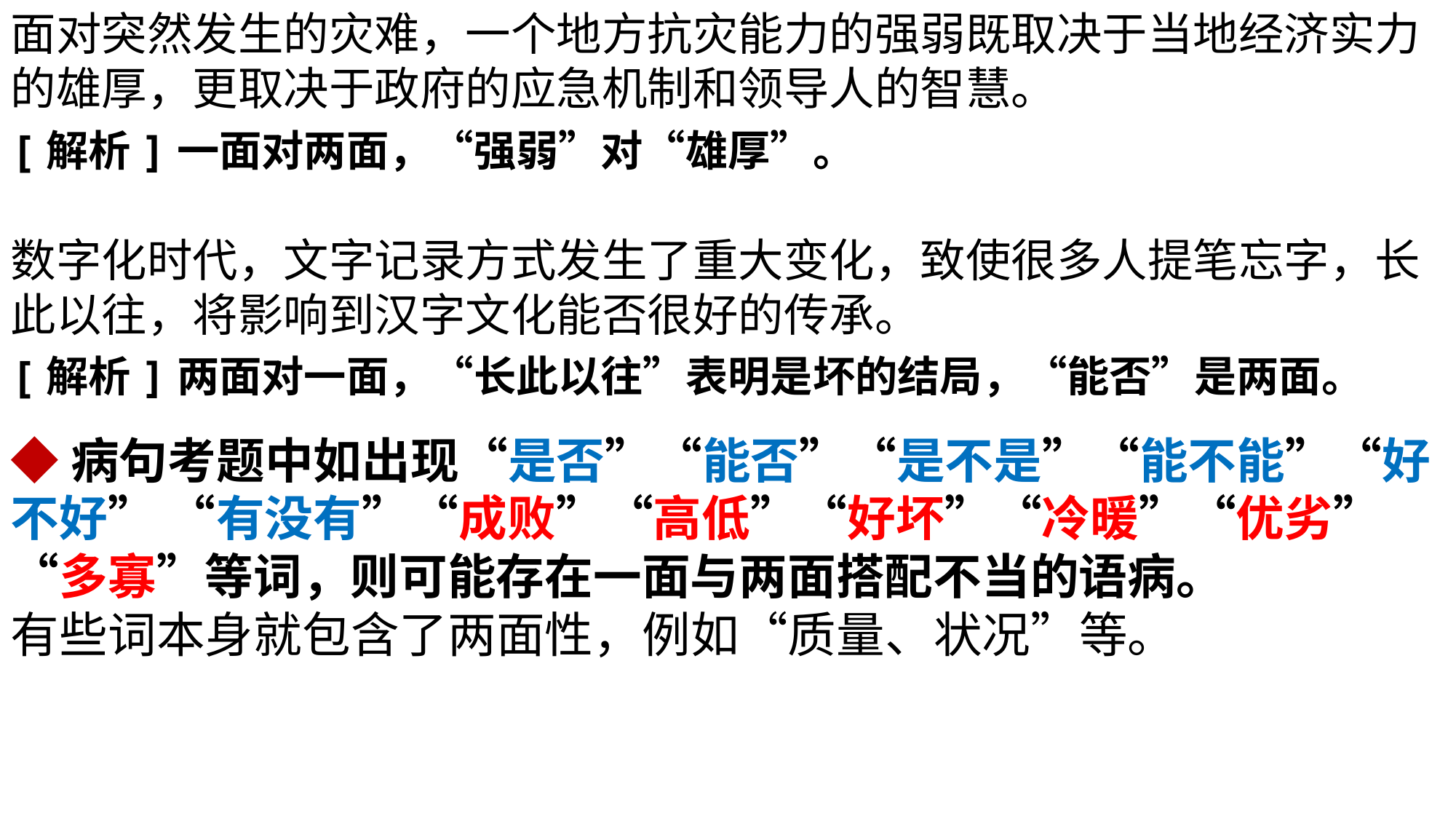

面对突然发生的灾难，一个地方抗灾能力的强弱既取决于当地经济实力的雄厚，更取决于政府的应急机制和领导人的智慧。
[解析]一面对两面，“强弱”对“雄厚”。
数字化时代，文字记录方式发生了重大变化，致使很多人提笔忘字，长此以往，将影响到汉字文化能否很好的传承。
[解析]两面对一面，“长此以往”表明是坏的结局，“能否”是两面。
◆病句考题中如出现“是否”“能否”“是不是”“能不能”“好不好” “有没有”“成败”“高低”“好坏”“冷暖”“优劣” “多寡”等词，则可能存在一面与两面搭配不当的语病。
有些词本身就包含了两面性，例如“质量、状况”等。